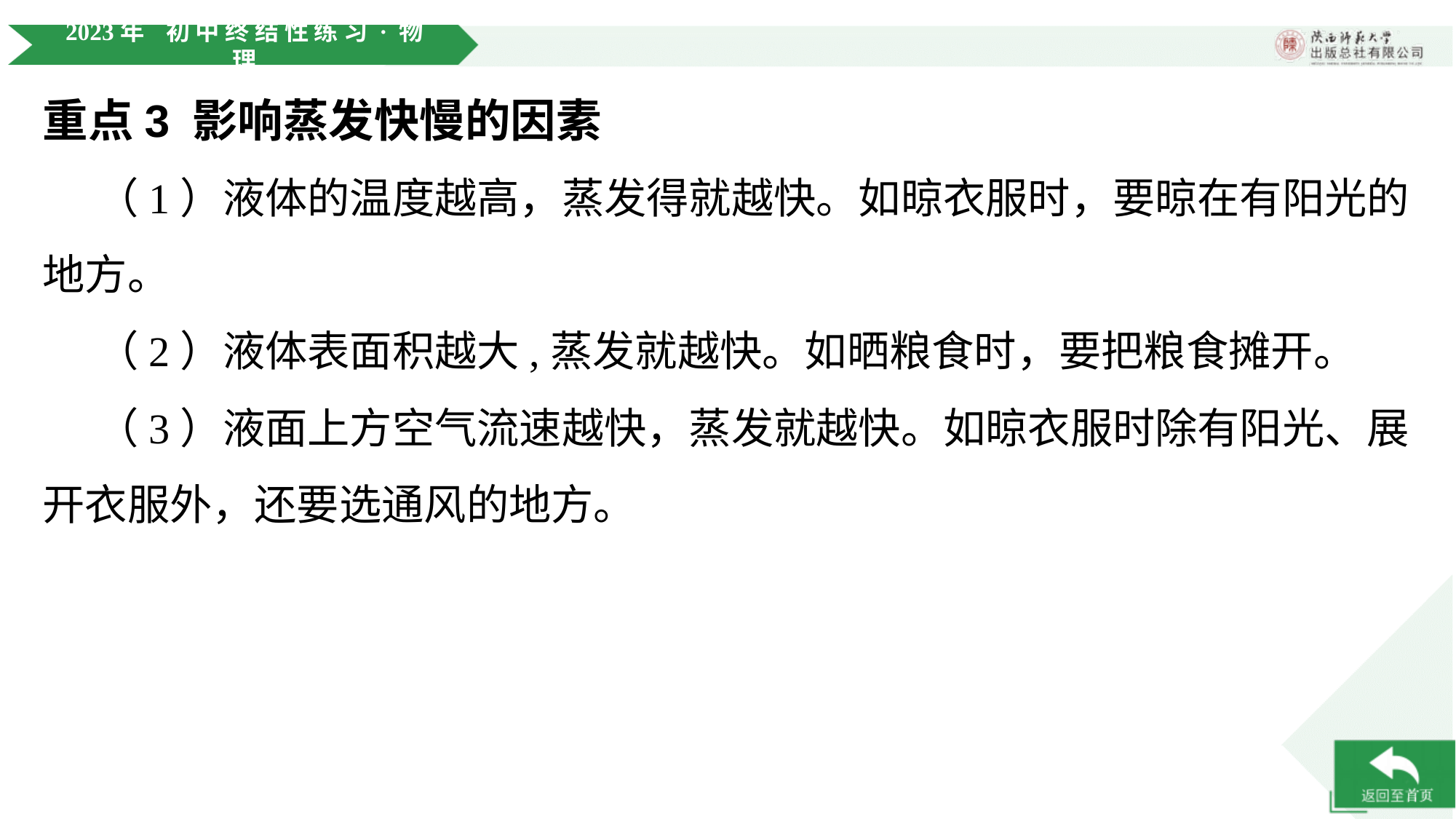

重点3 影响蒸发快慢的因素
    （1）液体的温度越高，蒸发得就越快。如晾衣服时，要晾在有阳光的地方。
    （2）液体表面积越大,蒸发就越快。如晒粮食时，要把粮食摊开。
    （3）液面上方空气流速越快，蒸发就越快。如晾衣服时除有阳光、展开衣服外，还要选通风的地方。